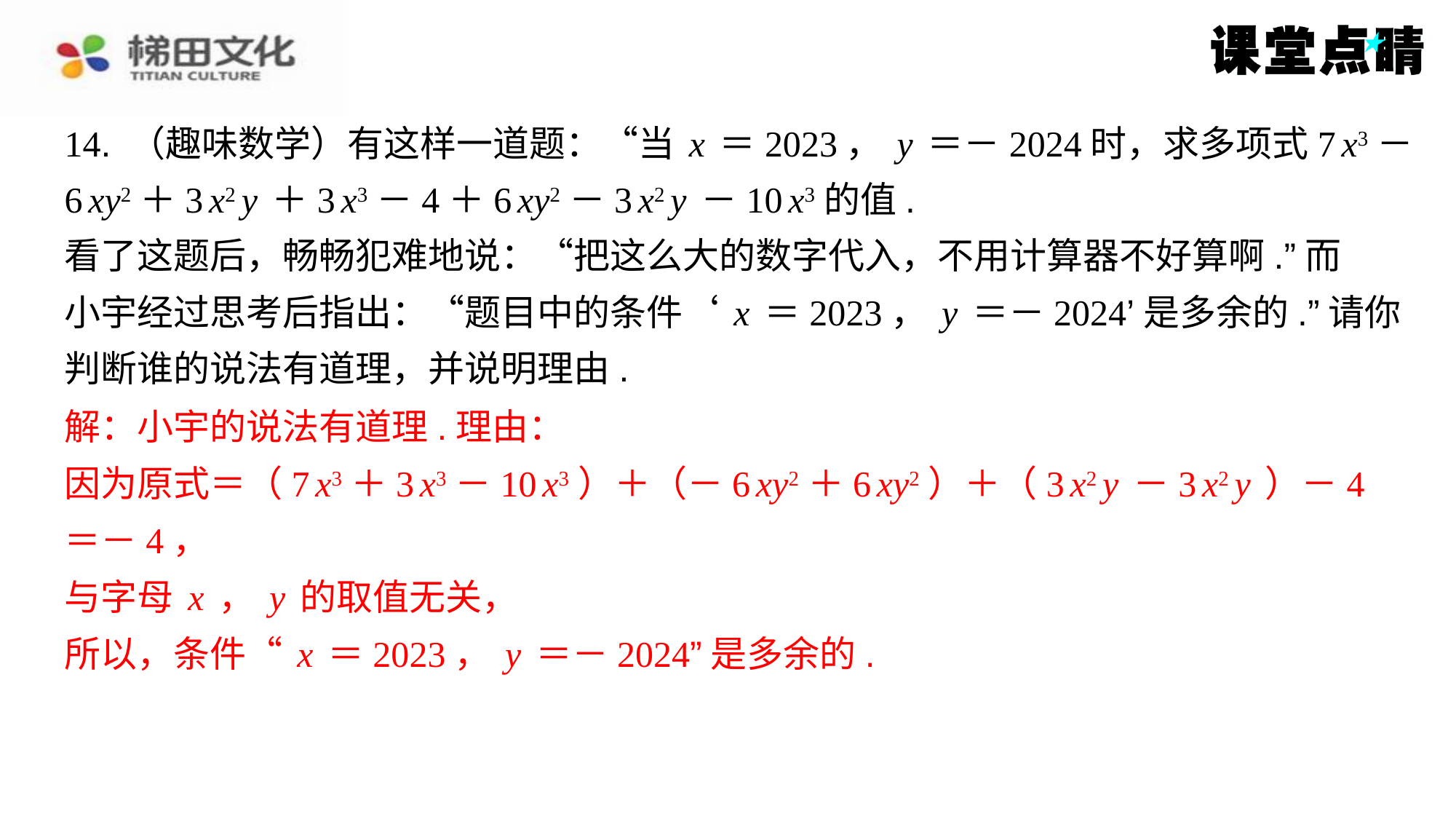

14. （趣味数学）有这样一道题：“当x＝2023，y＝－2024时，求多项式7x3－
6xy2＋3x2y＋3x3－4＋6xy2－3x2y－10x3的值.
看了这题后，畅畅犯难地说：“把这么大的数字代入，不用计算器不好算啊.”而
小宇经过思考后指出：“题目中的条件‘x＝2023，y＝－2024’是多余的.”请你
判断谁的说法有道理，并说明理由.
解：小宇的说法有道理.理由：
因为原式＝（7x3＋3x3－10x3）＋（－6xy2＋6xy2）＋（3x2y－3x2y）－4
＝－4，
与字母x，y的取值无关，
所以，条件“x＝2023，y＝－2024”是多余的.
解：小宇的说法有道理.理由：
因为原式＝（7x3＋3x3－10x3）＋（－6xy2＋6xy2）＋（3x2y－3x2y）－4
＝－4，
与字母x，y的取值无关，
所以，条件“x＝2023，y＝－2024”是多余的.